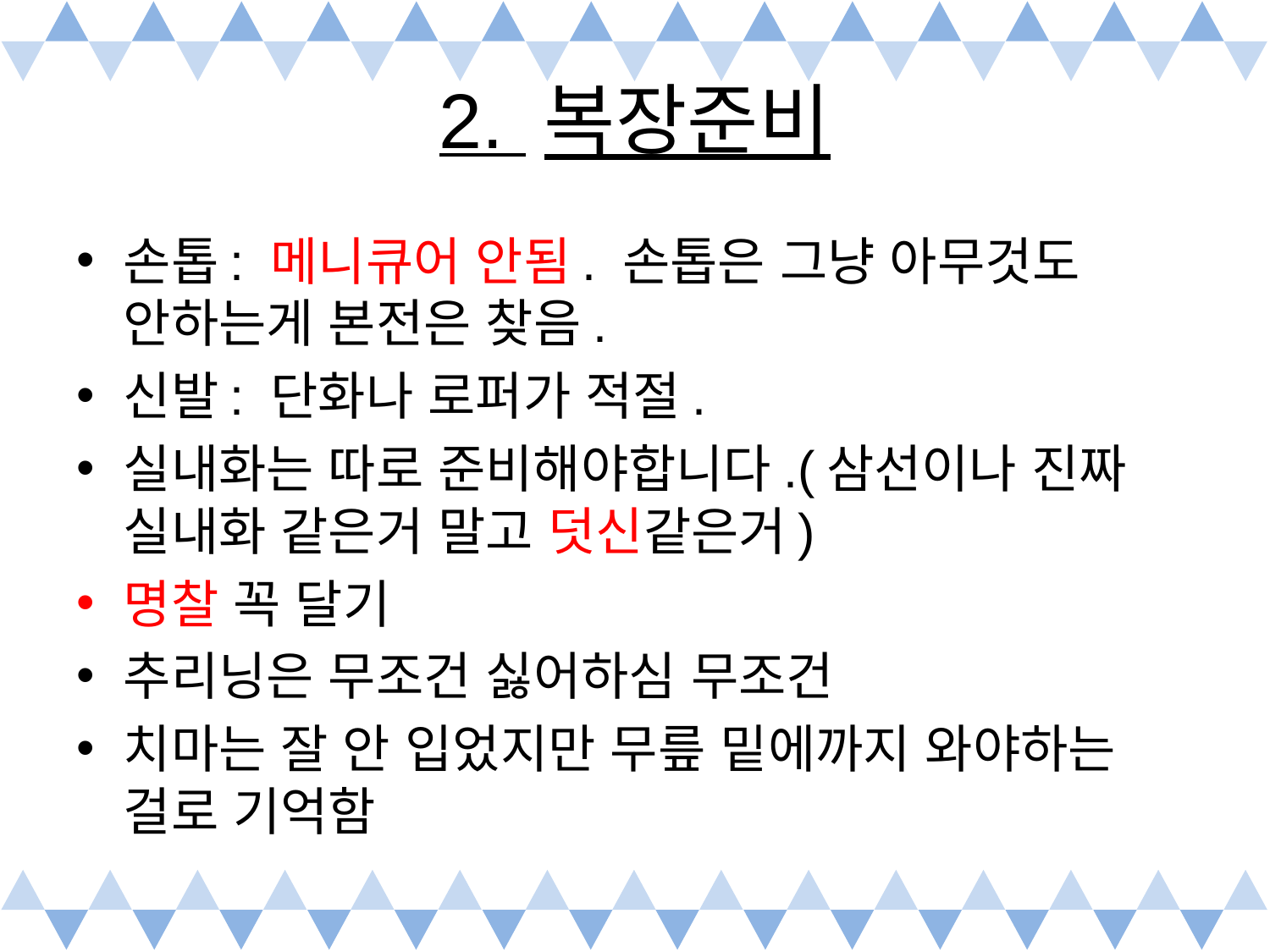

# 2. 복장준비
손톱: 메니큐어 안됨. 손톱은 그냥 아무것도 안하는게 본전은 찾음.
신발: 단화나 로퍼가 적절.
실내화는 따로 준비해야합니다.(삼선이나 진짜 실내화 같은거 말고 덧신같은거)
명찰 꼭 달기
추리닝은 무조건 싫어하심 무조건
치마는 잘 안 입었지만 무릎 밑에까지 와야하는 걸로 기억함